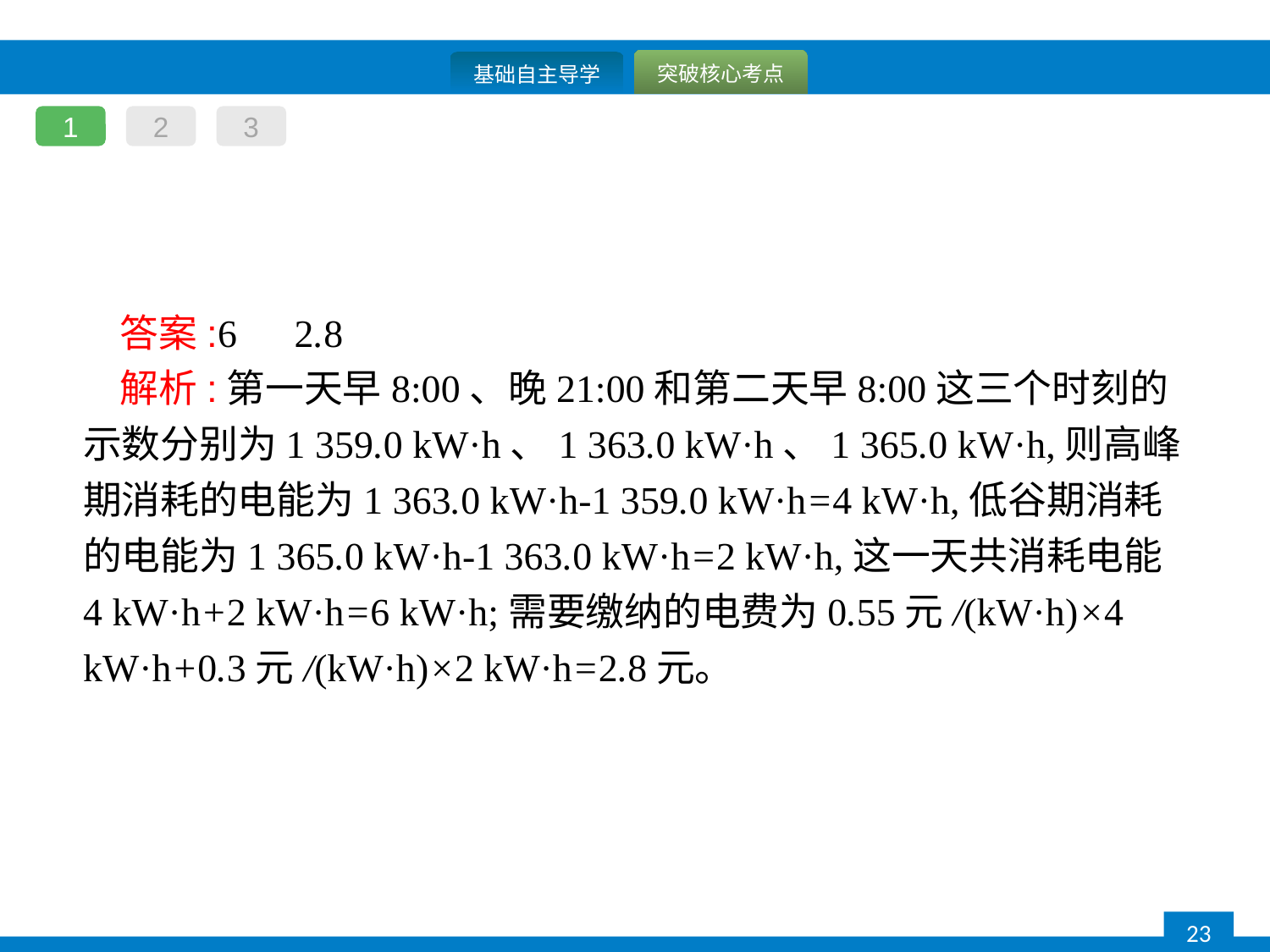

1
2
3
答案:6　2.8
解析:第一天早8:00、晚21:00和第二天早8:00这三个时刻的示数分别为1 359.0 kW·h、1 363.0 kW·h、1 365.0 kW·h,则高峰期消耗的电能为1 363.0 kW·h-1 359.0 kW·h=4 kW·h,低谷期消耗的电能为1 365.0 kW·h-1 363.0 kW·h=2 kW·h,这一天共消耗电能4 kW·h+2 kW·h=6 kW·h;需要缴纳的电费为0.55元/(kW·h)×4 kW·h+0.3元/(kW·h)×2 kW·h=2.8元。